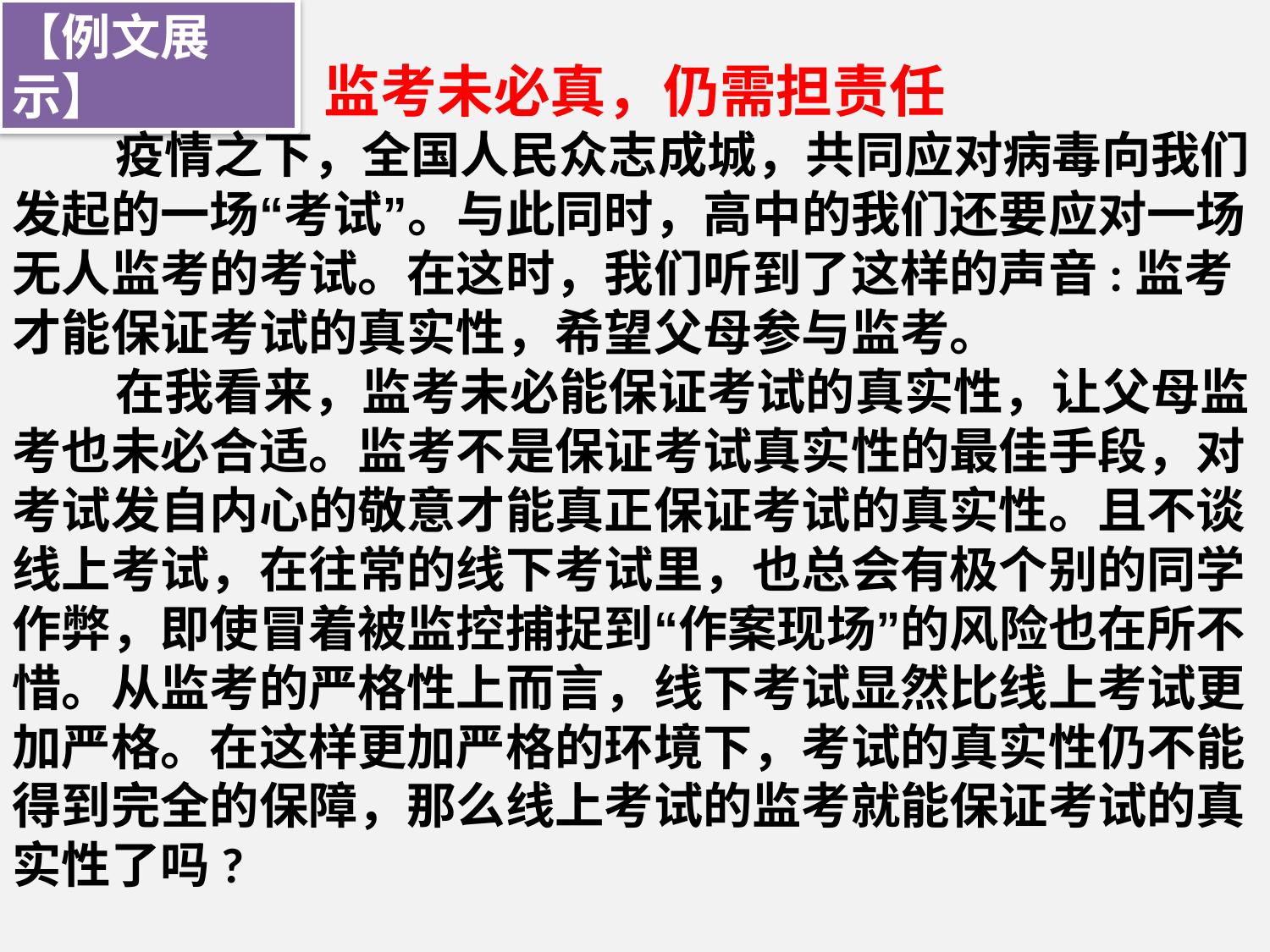

【例文展示】
监考未必真，仍需担责任
  疫情之下，全国人民众志成城，共同应对病毒向我们发起的一场“考试”。与此同时，高中的我们还要应对一场无人监考的考试。在这时，我们听到了这样的声音:监考才能保证考试的真实性，希望父母参与监考。
  在我看来，监考未必能保证考试的真实性，让父母监考也未必合适。监考不是保证考试真实性的最佳手段，对考试发自内心的敬意才能真正保证考试的真实性。且不谈线上考试，在往常的线下考试里，也总会有极个别的同学作弊，即使冒着被监控捕捉到“作案现场”的风险也在所不惜。从监考的严格性上而言，线下考试显然比线上考试更加严格。在这样更加严格的环境下，考试的真实性仍不能得到完全的保障，那么线上考试的监考就能保证考试的真实性了吗?